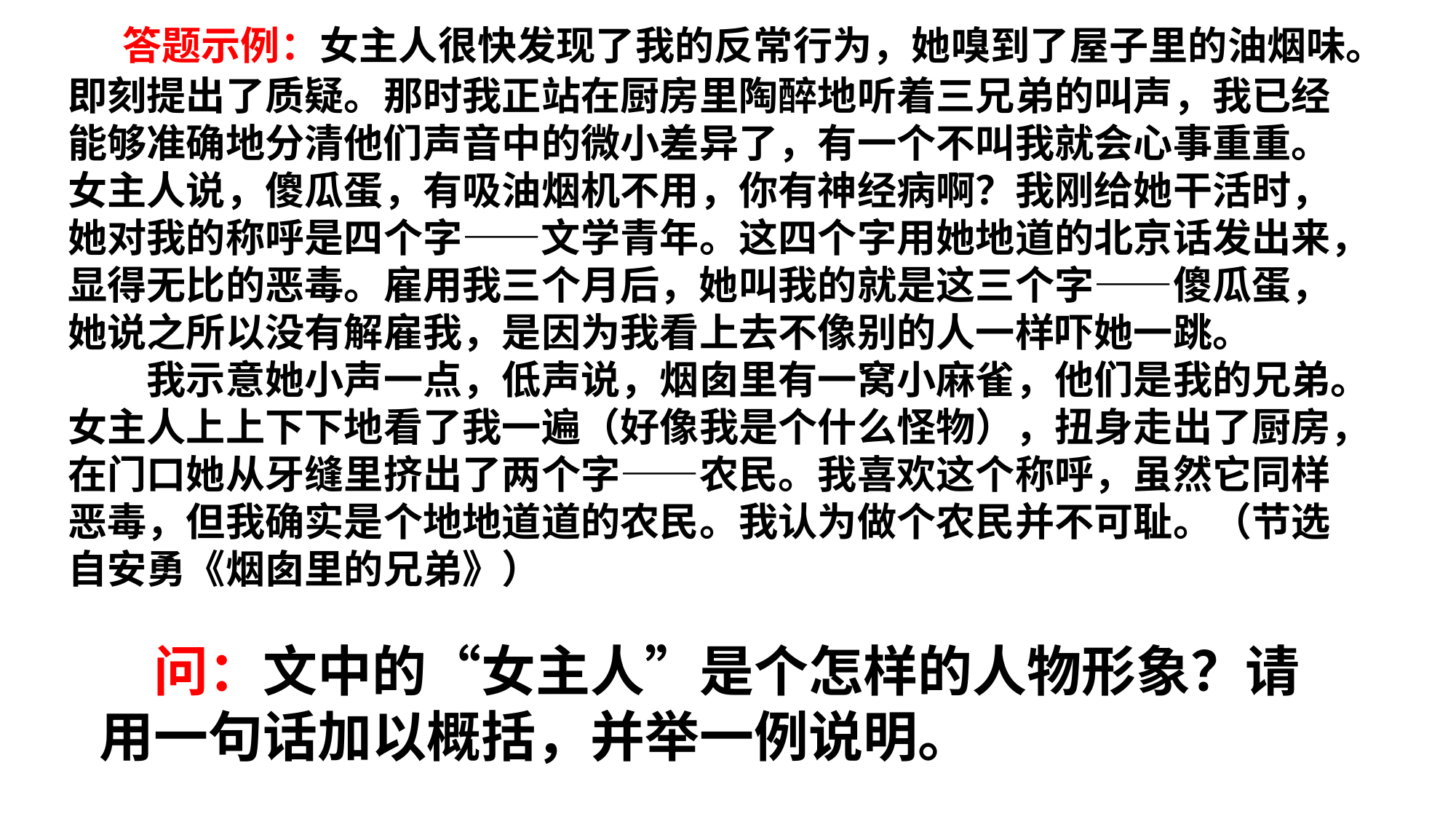

答题示例：女主人很快发现了我的反常行为，她嗅到了屋子里的油烟味。即刻提出了质疑。那时我正站在厨房里陶醉地听着三兄弟的叫声，我已经能够准确地分清他们声音中的微小差异了，有一个不叫我就会心事重重。女主人说，傻瓜蛋，有吸油烟机不用，你有神经病啊？我刚给她干活时，她对我的称呼是四个字——文学青年。这四个字用她地道的北京话发出来，显得无比的恶毒。雇用我三个月后，她叫我的就是这三个字——傻瓜蛋，她说之所以没有解雇我，是因为我看上去不像别的人一样吓她一跳。
　　我示意她小声一点，低声说，烟囱里有一窝小麻雀，他们是我的兄弟。女主人上上下下地看了我一遍（好像我是个什么怪物），扭身走出了厨房，在门口她从牙缝里挤出了两个字——农民。我喜欢这个称呼，虽然它同样恶毒，但我确实是个地地道道的农民。我认为做个农民并不可耻。（节选自安勇《烟囱里的兄弟》）
　问：文中的“女主人”是个怎样的人物形象？请用一句话加以概括，并举一例说明。